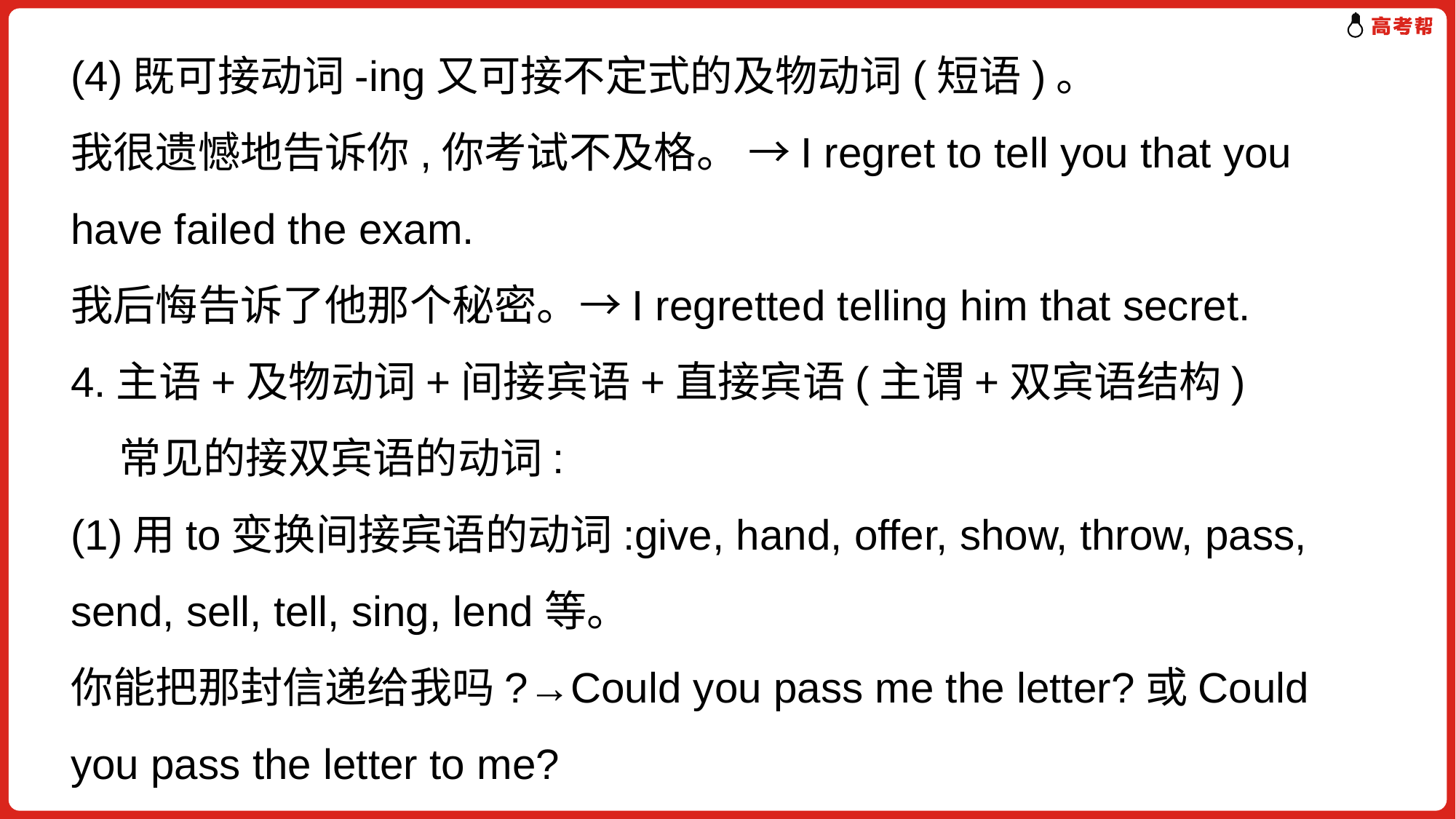

(4)既可接动词-ing又可接不定式的及物动词(短语)。
我很遗憾地告诉你,你考试不及格。 →I regret to tell you that you have failed the exam.
我后悔告诉了他那个秘密。→I regretted telling him that secret.
4.主语+及物动词+间接宾语+直接宾语(主谓+双宾语结构)
    常见的接双宾语的动词:
(1)用to变换间接宾语的动词:give, hand, offer, show, throw, pass, send, sell, tell, sing, lend等。
你能把那封信递给我吗?→Could you pass me the letter?或Could you pass the letter to me?